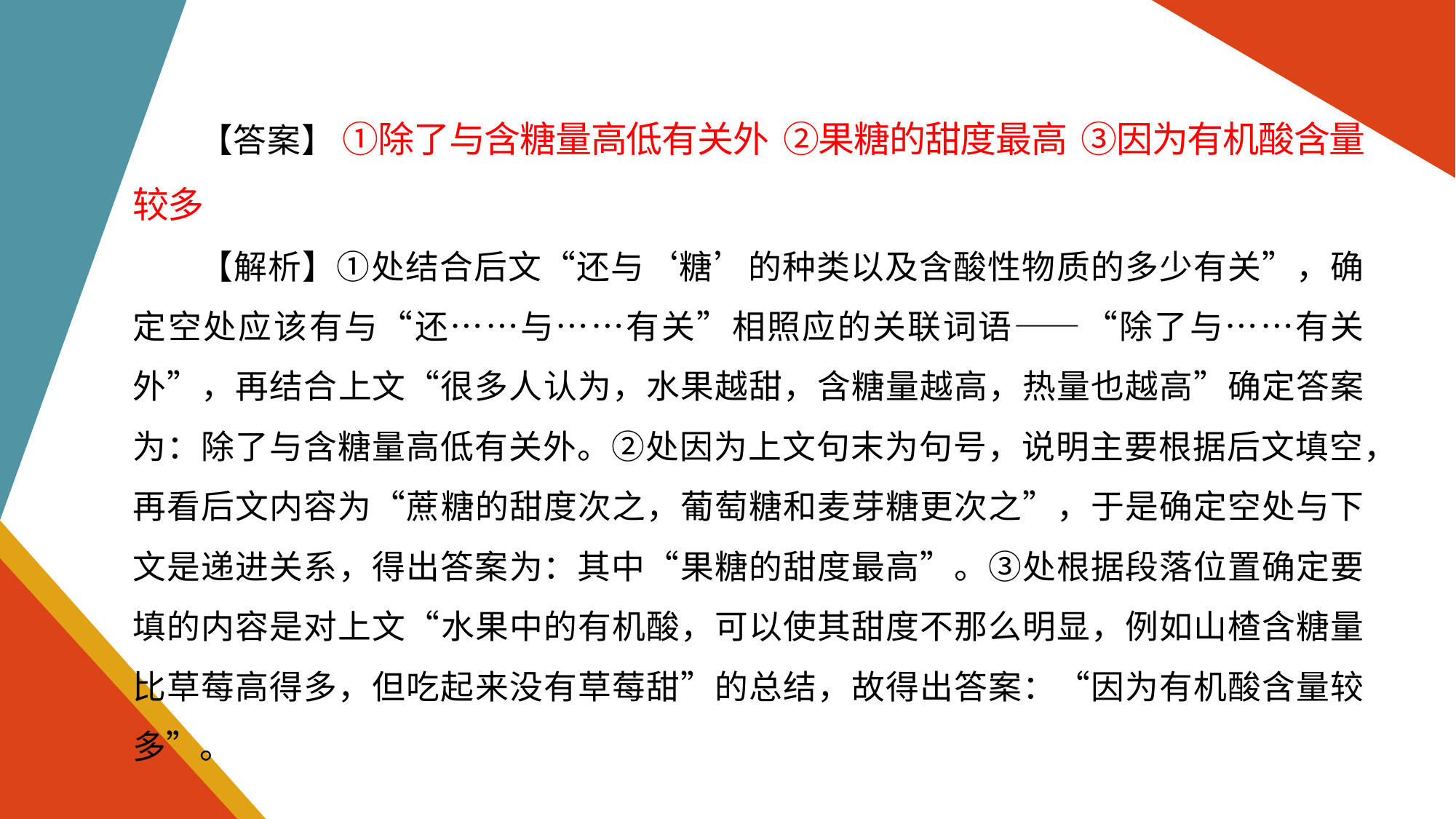

【答案】 ①除了与含糖量高低有关外  ②果糖的甜度最高  ③因为有机酸含量较多
【解析】①处结合后文“还与‘糖’的种类以及含酸性物质的多少有关”，确定空处应该有与“还……与……有关”相照应的关联词语——“除了与……有关外”，再结合上文“很多人认为，水果越甜，含糖量越高，热量也越高”确定答案为：除了与含糖量高低有关外。②处因为上文句末为句号，说明主要根据后文填空，再看后文内容为“蔗糖的甜度次之，葡萄糖和麦芽糖更次之”，于是确定空处与下文是递进关系，得出答案为：其中“果糖的甜度最高”。③处根据段落位置确定要填的内容是对上文“水果中的有机酸，可以使其甜度不那么明显，例如山楂含糖量比草莓高得多，但吃起来没有草莓甜”的总结，故得出答案：“因为有机酸含量较多”。